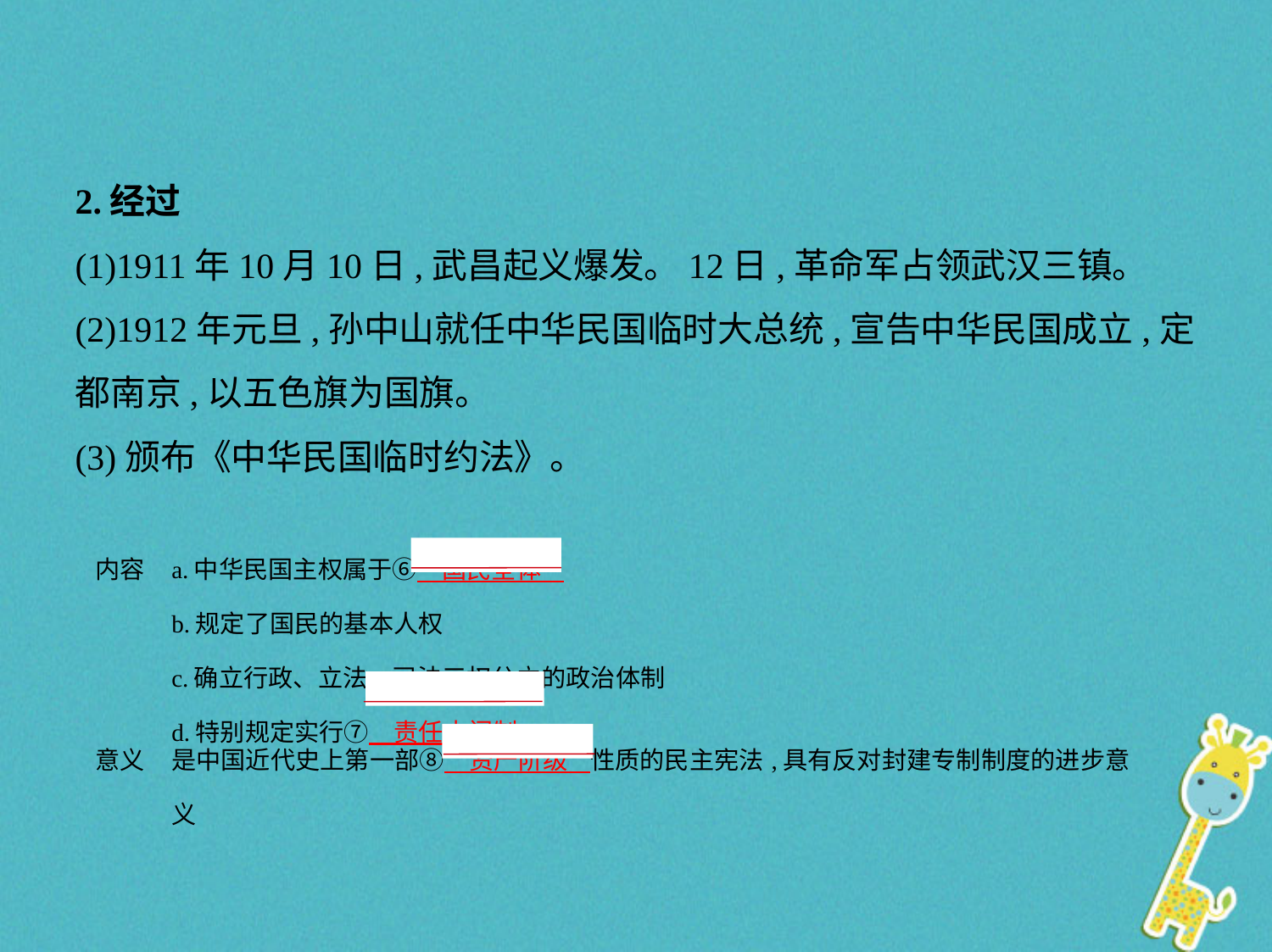

2.经过
(1)1911年10月10日,武昌起义爆发。12日,革命军占领武汉三镇。
(2)1912年元旦,孙中山就任中华民国临时大总统,宣告中华民国成立,定
都南京,以五色旗为国旗。
(3)颁布《中华民国临时约法》。
| 内容 | a.中华民国主权属于⑥　国民全体     b.规定了国民的基本人权 c.确立行政、立法、司法三权分立的政治体制 d.特别规定实行⑦　责任内阁制 |
| --- | --- |
| 意义 | 是中国近代史上第一部⑧　资产阶级    性质的民主宪法,具有反对封建专制制度的进步意义 |